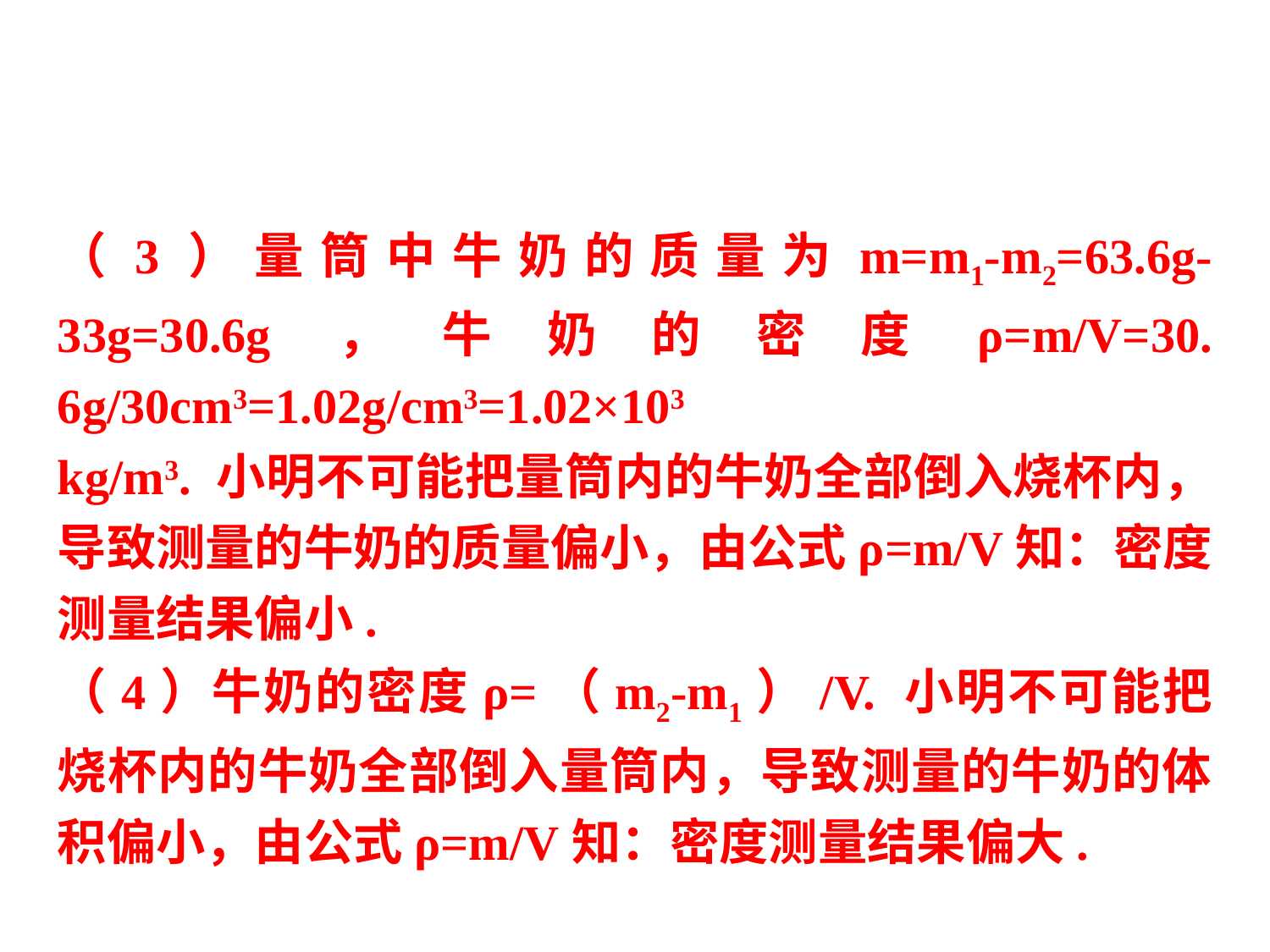

（3）量筒中牛奶的质量为m=m1-m2=63.6g-33g=30.6g，牛奶的密度ρ=m/V=30. 6g/30cm3=1.02g/cm3=1.02×103
kg/m3. 小明不可能把量筒内的牛奶全部倒入烧杯内，导致测量的牛奶的质量偏小，由公式ρ=m/V知：密度测量结果偏小.
（4）牛奶的密度ρ=（m2-m1）/V. 小明不可能把烧杯内的牛奶全部倒入量筒内，导致测量的牛奶的体积偏小，由公式ρ=m/V知：密度测量结果偏大.